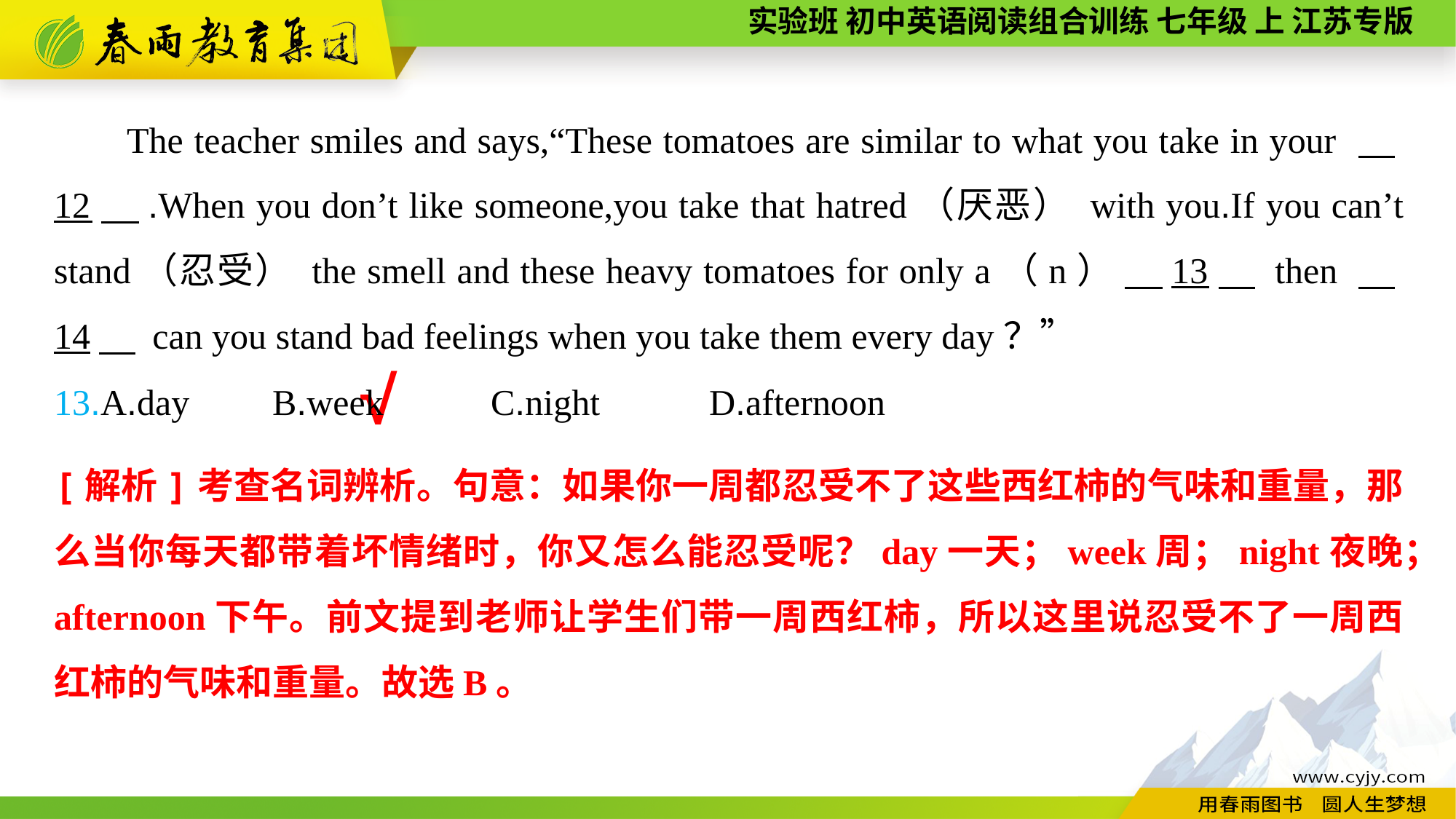

The teacher smiles and says,“These tomatoes are similar to what you take in your 　12　.When you don’t like someone,you take that hatred（厌恶） with you.If you can’t stand（忍受） the smell and these heavy tomatoes for only a（n） 　13　 then 　14　 can you stand bad feelings when you take them every day？”
13.A.day	B.week	C.night	D.afternoon
√
[解析]考查名词辨析。句意：如果你一周都忍受不了这些西红柿的气味和重量，那么当你每天都带着坏情绪时，你又怎么能忍受呢？day一天；week周；night夜晚；afternoon下午。前文提到老师让学生们带一周西红柿，所以这里说忍受不了一周西红柿的气味和重量。故选B。